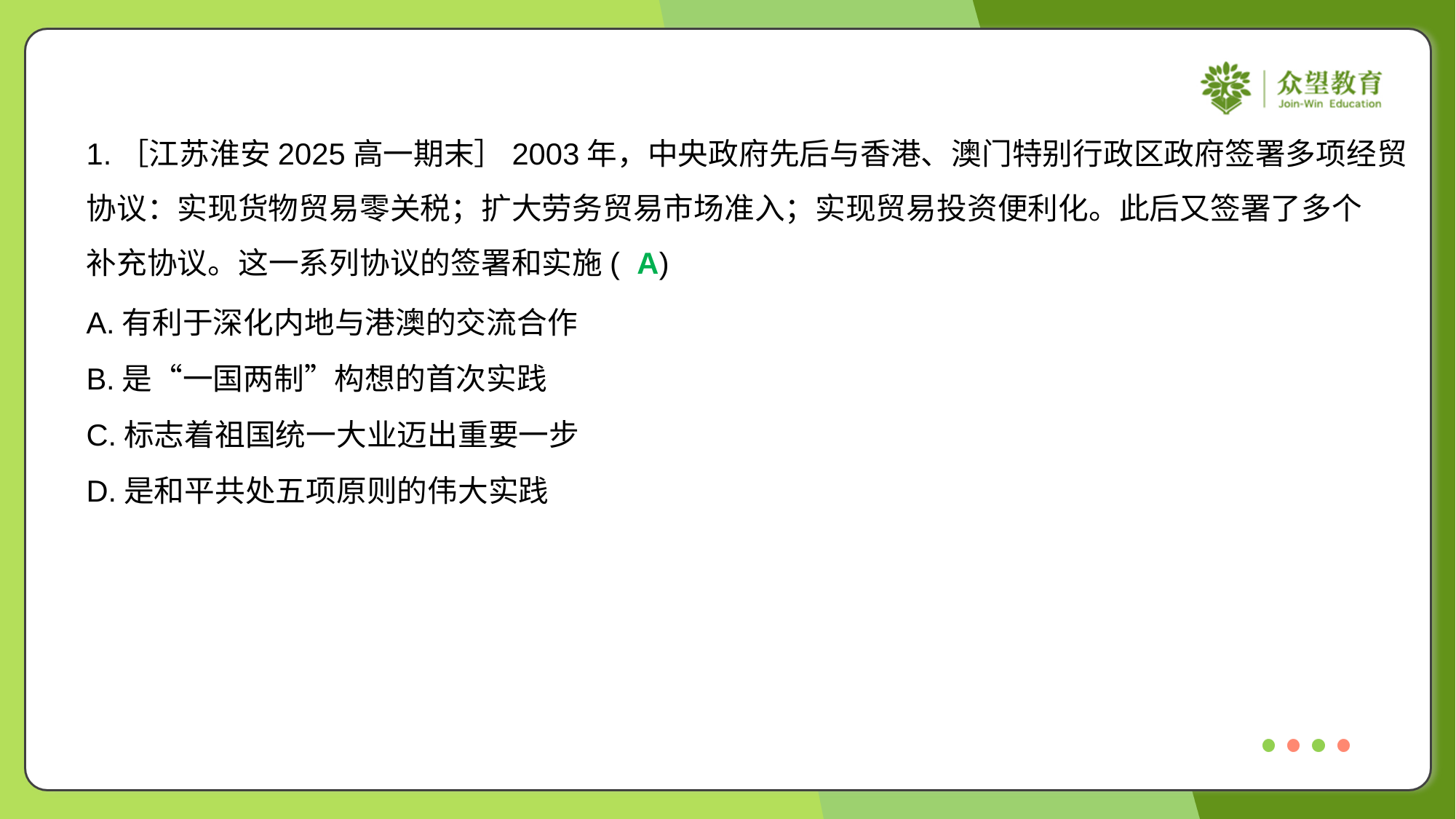

1.［江苏淮安2025高一期末］2003年，中央政府先后与香港、澳门特别行政区政府签署多项经贸
协议：实现货物贸易零关税；扩大劳务贸易市场准入；实现贸易投资便利化。此后又签署了多个
补充协议。这一系列协议的签署和实施(     )
A
A.有利于深化内地与港澳的交流合作
B.是“一国两制”构想的首次实践
C.标志着祖国统一大业迈出重要一步
D.是和平共处五项原则的伟大实践